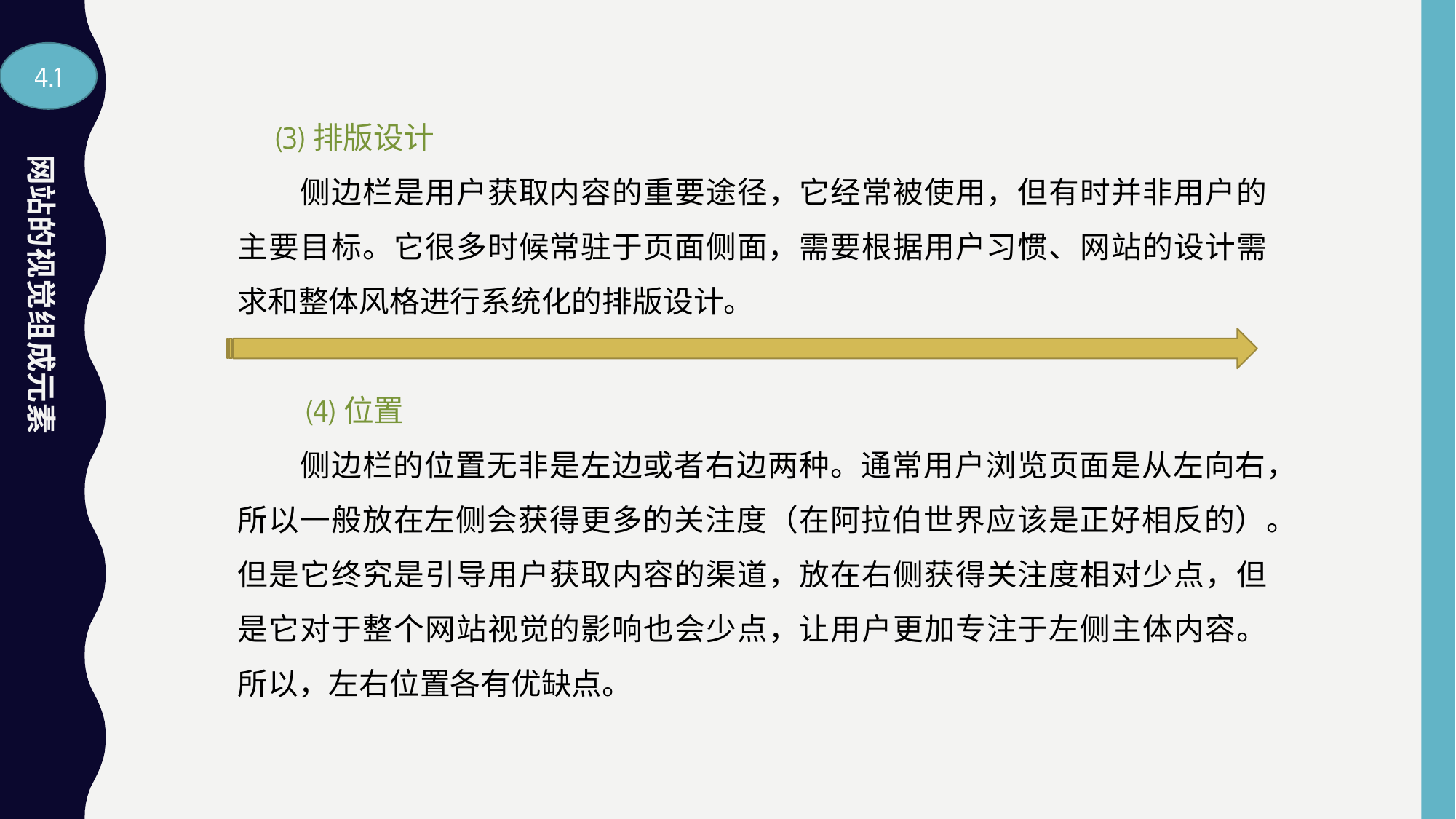

4.1
　(3)排版设计
　　侧边栏是用户获取内容的重要途径，它经常被使用，但有时并非用户的主要目标。它很多时候常驻于页面侧面，需要根据用户习惯、网站的设计需求和整体风格进行系统化的排版设计。

　　(4)位置
　　侧边栏的位置无非是左边或者右边两种。通常用户浏览页面是从左向右，所以一般放在左侧会获得更多的关注度（在阿拉伯世界应该是正好相反的）。但是它终究是引导用户获取内容的渠道，放在右侧获得关注度相对少点，但是它对于整个网站视觉的影响也会少点，让用户更加专注于左侧主体内容。所以，左右位置各有优缺点。
网站的视觉组成元素